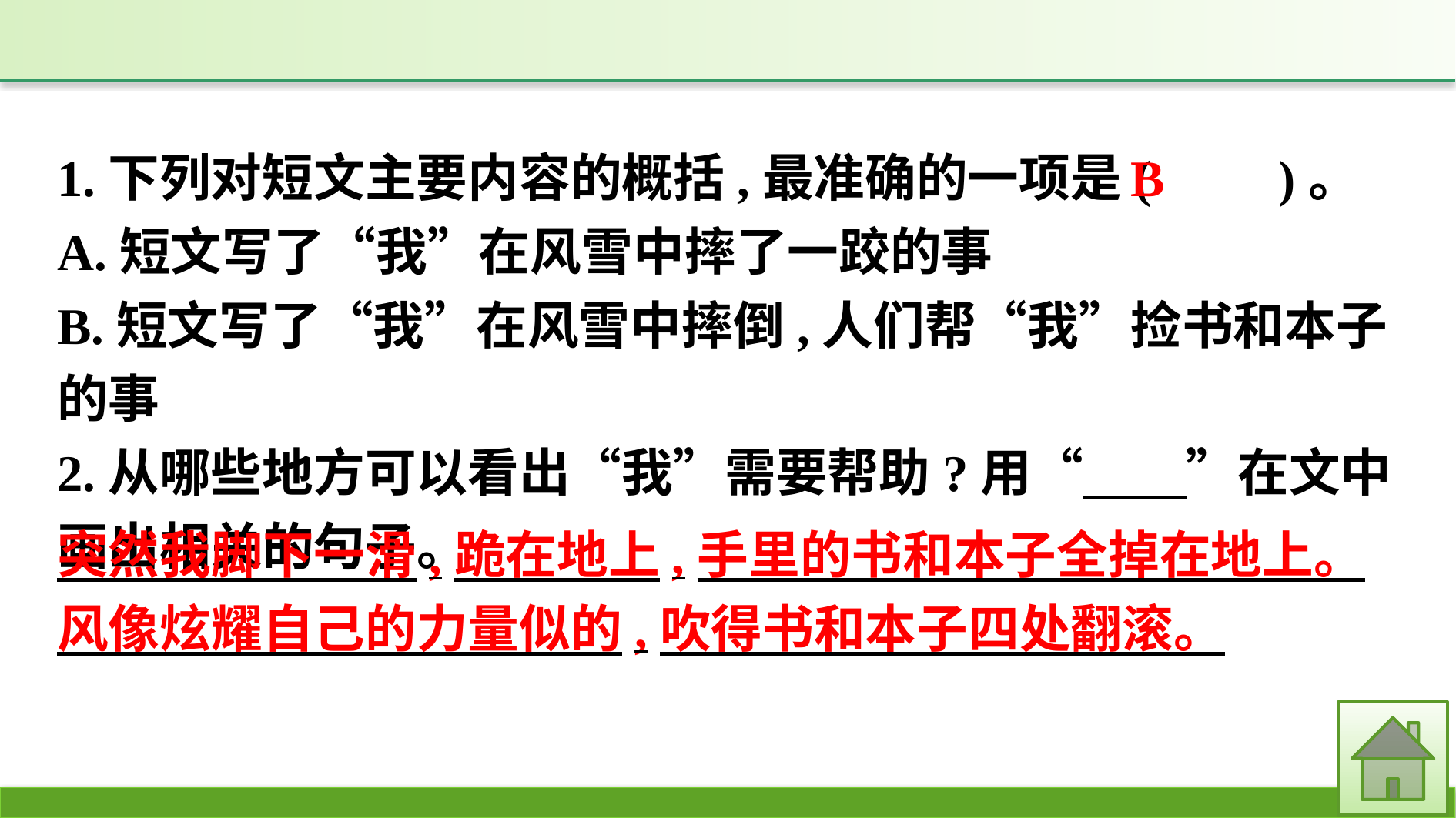

1.下列对短文主要内容的概括,最准确的一项是(　　)。
A.短文写了“我”在风雪中摔了一跤的事
B.短文写了“我”在风雪中摔倒,人们帮“我”捡书和本子的事
2.从哪些地方可以看出“我”需要帮助?用“　　”在文中画出相关的句子。
B
突然我脚下一滑,跪在地上,手里的书和本子全掉在地上。风像炫耀自己的力量似的,吹得书和本子四处翻滚。